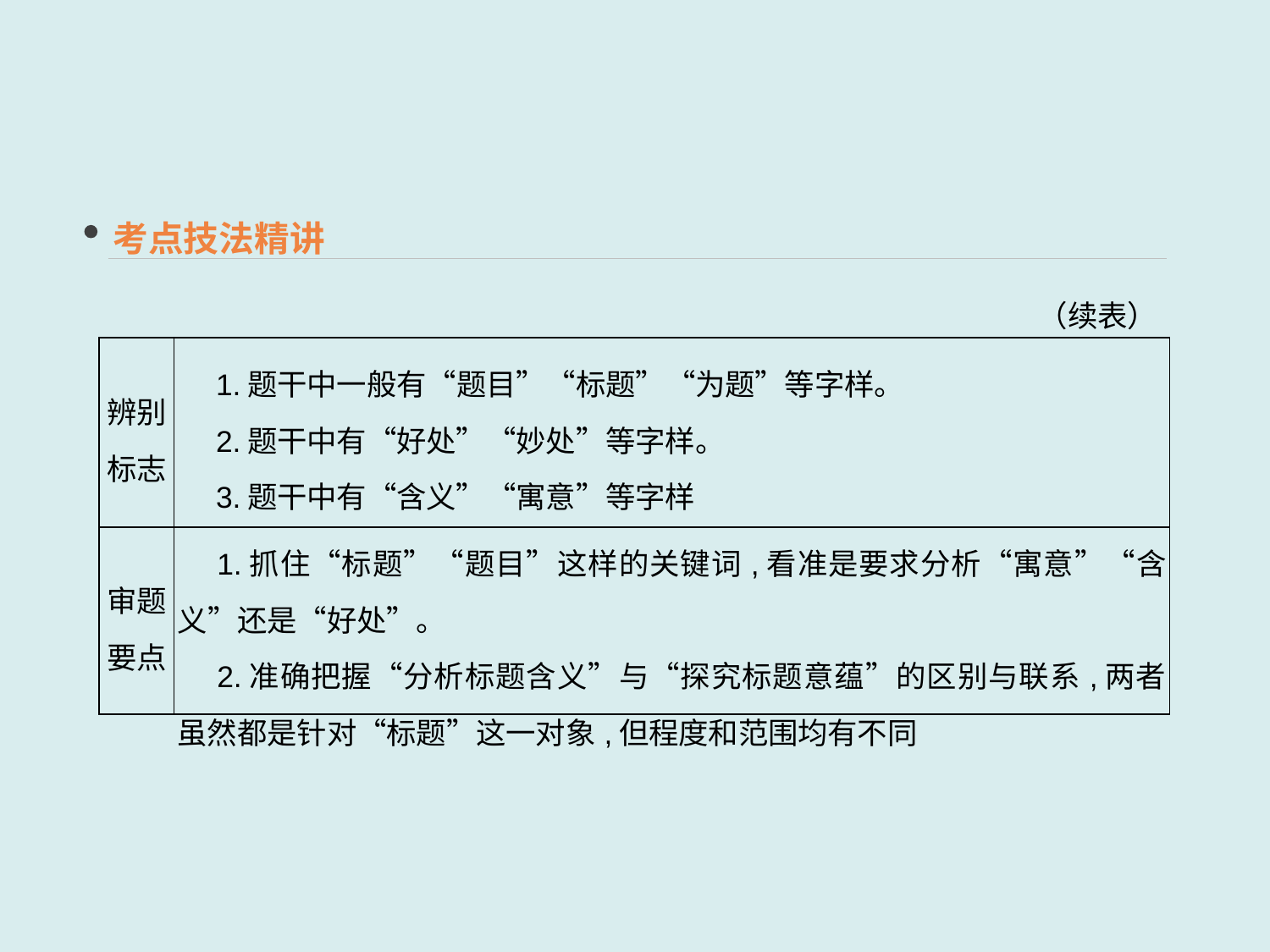

考点技法精讲

（续表）
| 辨别 标志 | 1.题干中一般有“题目”“标题”“为题”等字样。 　2.题干中有“好处”“妙处”等字样。 　3.题干中有“含义”“寓意”等字样 |
| --- | --- |
| 审题 要点 | 1.抓住“标题”“题目”这样的关键词,看准是要求分析“寓意”“含义”还是“好处”。 　2.准确把握“分析标题含义”与“探究标题意蕴”的区别与联系,两者虽然都是针对“标题”这一对象,但程度和范围均有不同 |